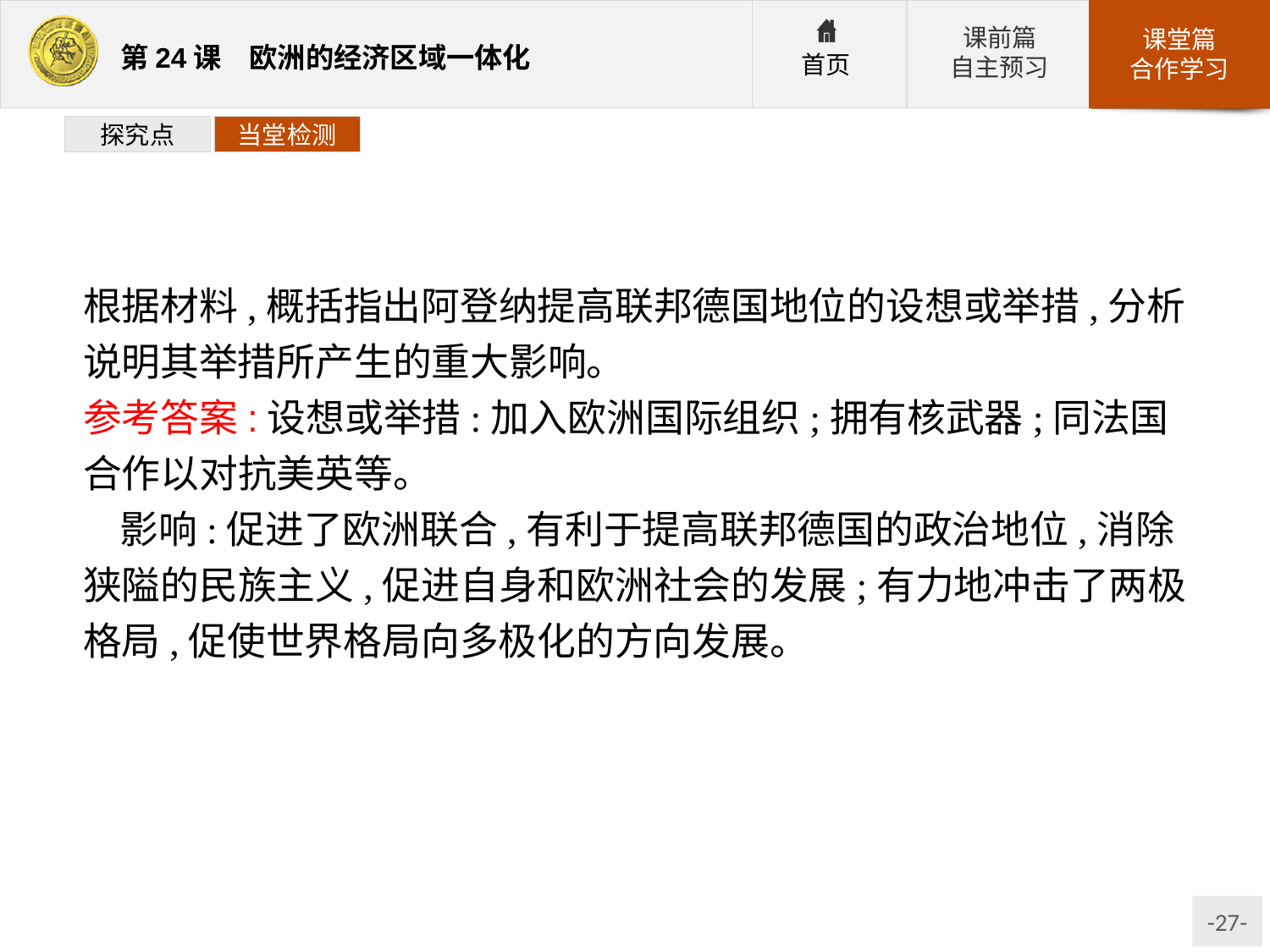

探究点
当堂检测
根据材料,概括指出阿登纳提高联邦德国地位的设想或举措,分析说明其举措所产生的重大影响。
参考答案:设想或举措:加入欧洲国际组织;拥有核武器;同法国合作以对抗美英等。
影响:促进了欧洲联合,有利于提高联邦德国的政治地位,消除狭隘的民族主义,促进自身和欧洲社会的发展;有力地冲击了两极格局,促使世界格局向多极化的方向发展。